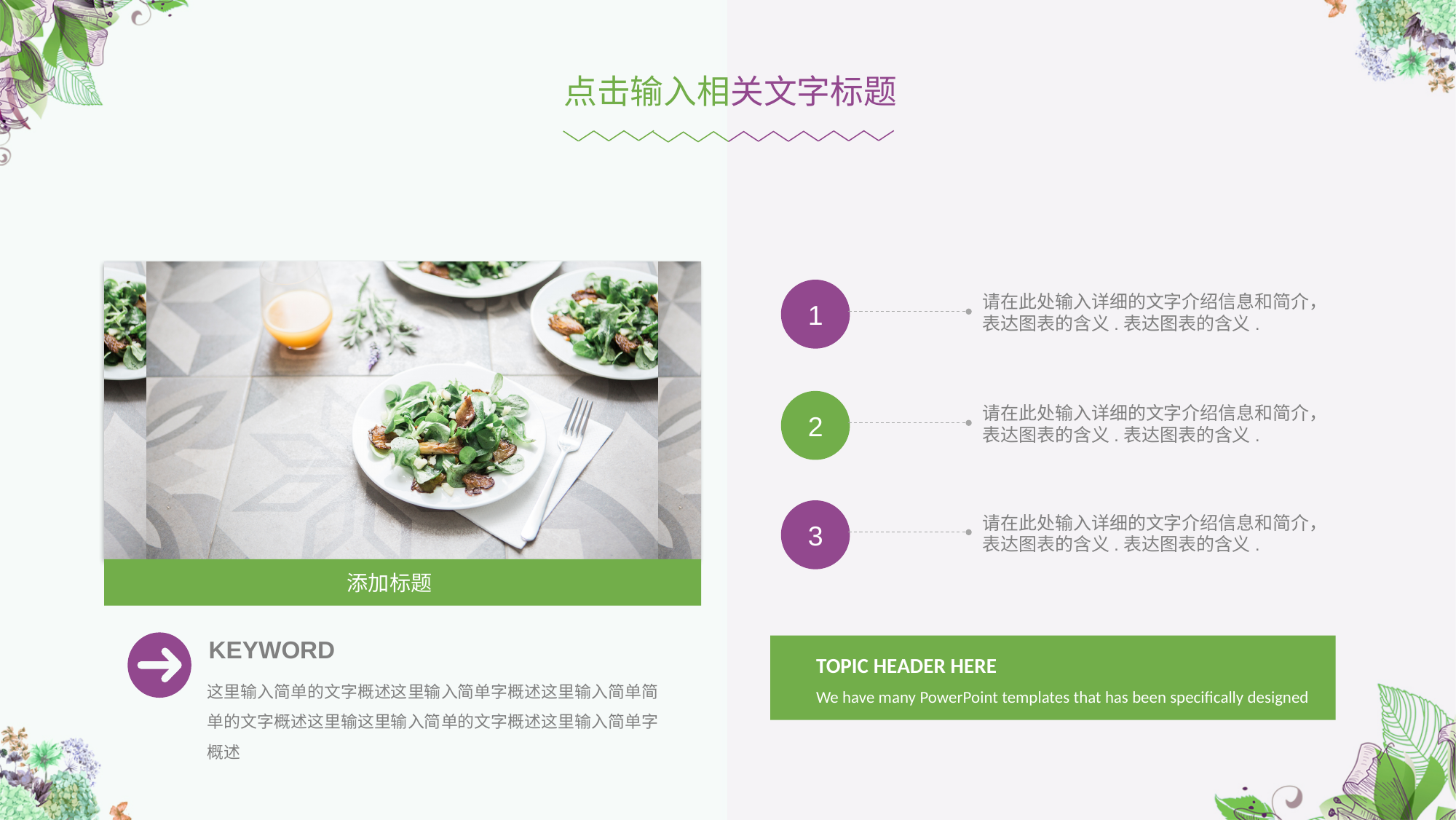

点击输入相关文字标题

添加标题

KEYWORD

这里输入简单的文字概述这里输入简单字概述这里输入简单简单的文字概述这里输这里输入简单的文字概述这里输入简单字概述
1
请在此处输入详细的文字介绍信息和简介，表达图表的含义.表达图表的含义.

2
请在此处输入详细的文字介绍信息和简介，表达图表的含义.表达图表的含义.

3
请在此处输入详细的文字介绍信息和简介，表达图表的含义.表达图表的含义.

TOPIC HEADER HERE
We have many PowerPoint templates that has been specifically designed